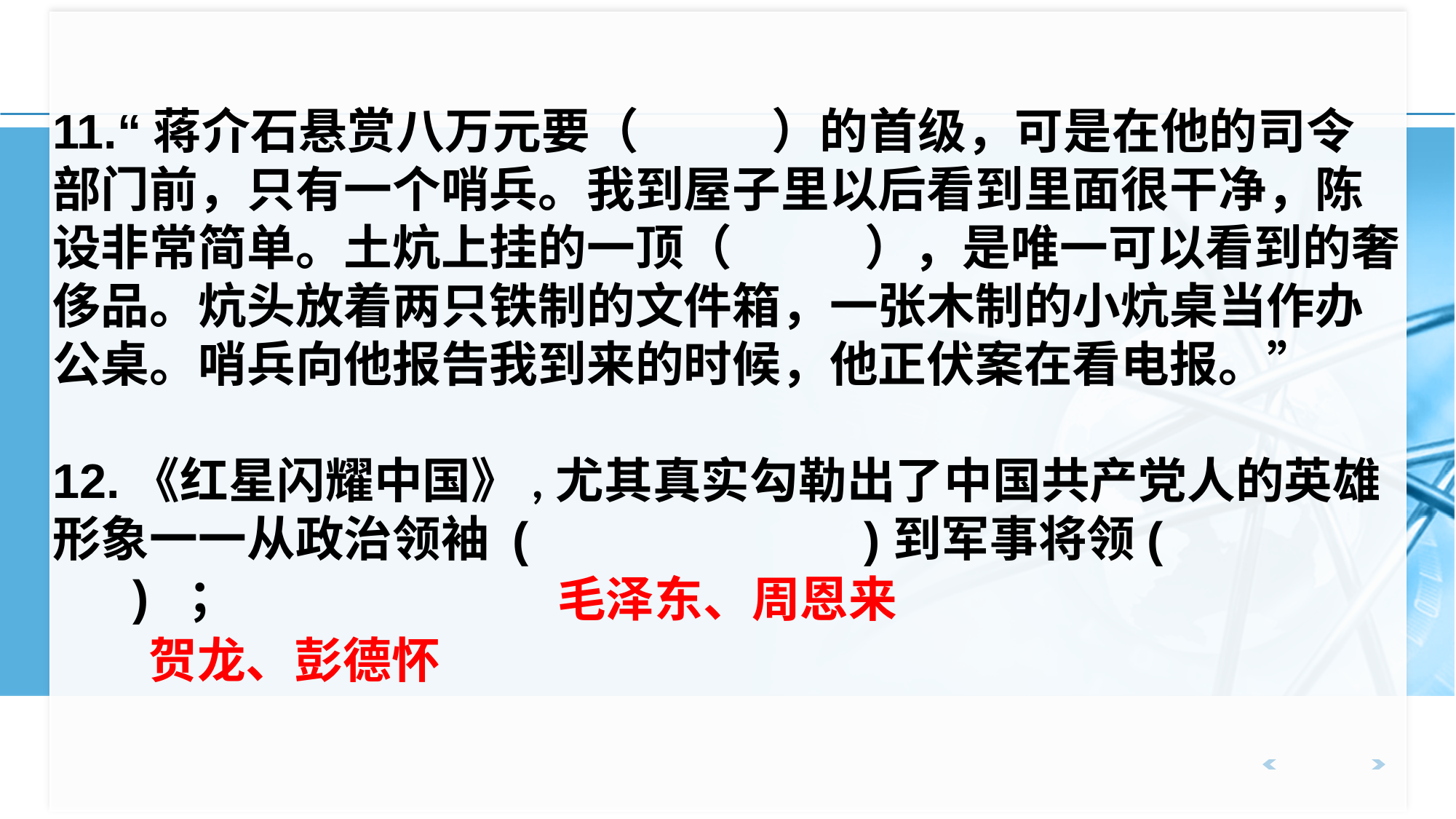

11.“蒋介石悬赏八万元要（            ）的首级，可是在他的司令部门前，只有一个哨兵。我到屋子里以后看到里面很干净，陈设非常简单。土炕上挂的一顶（            ），是唯一可以看到的奢侈品。炕头放着两只铁制的文件箱，一张木制的小炕桌当作办公桌。哨兵向他报告我到来的时候，他正伏案在看电报。”

12.《红星闪耀中国》,尤其真实勾勒出了中国共产党人的英雄形象一一从政治领袖 (                         )到军事将领(                        )  ；
毛泽东、周恩来
贺龙、彭德怀